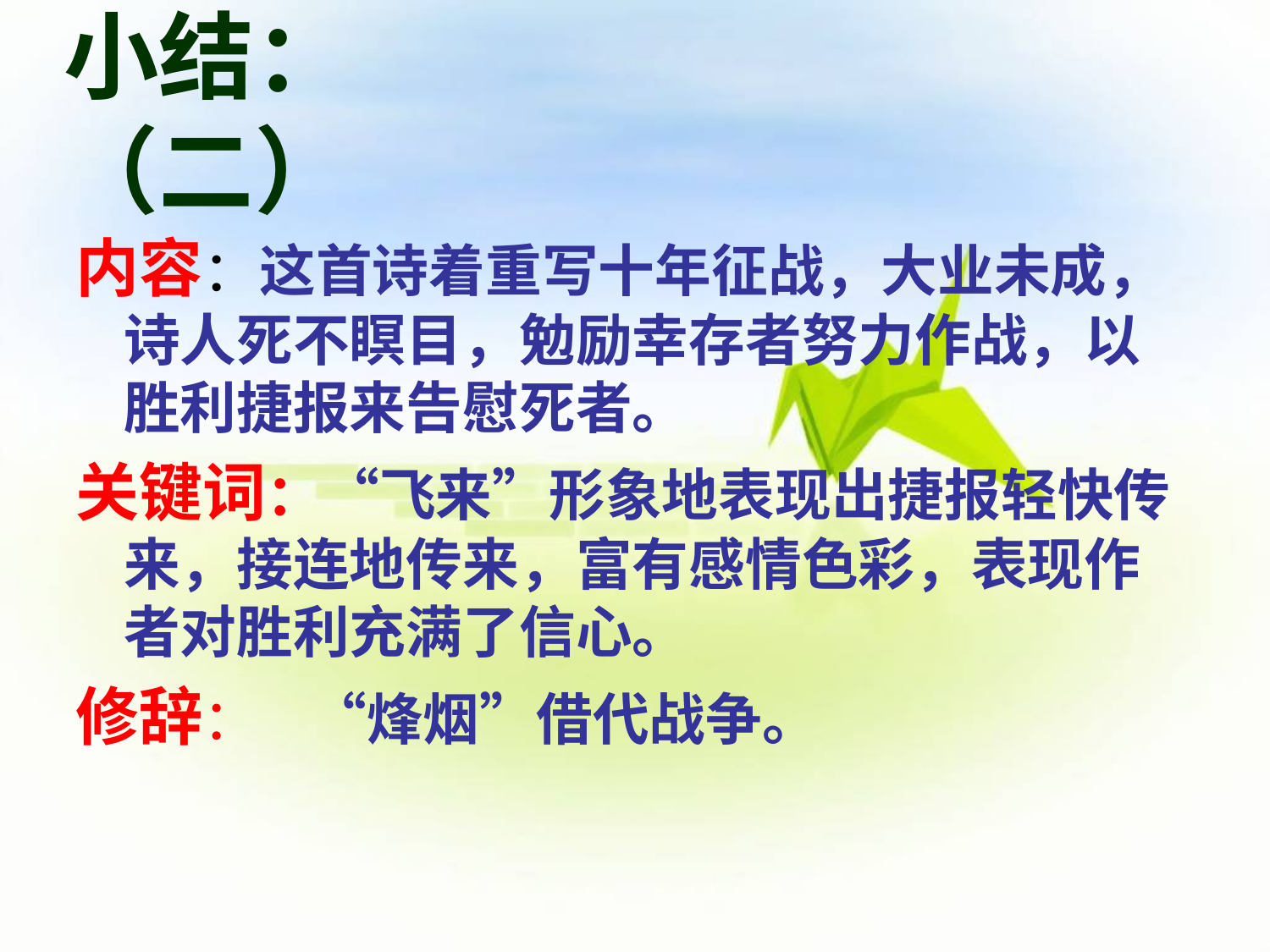

# 小结：（二）
内容：这首诗着重写十年征战，大业未成， 诗人死不瞑目，勉励幸存者努力作战，以胜利捷报来告慰死者。
关键词：“飞来”形象地表现出捷报轻快传来，接连地传来，富有感情色彩，表现作者对胜利充满了信心。
修辞：    “烽烟”借代战争。